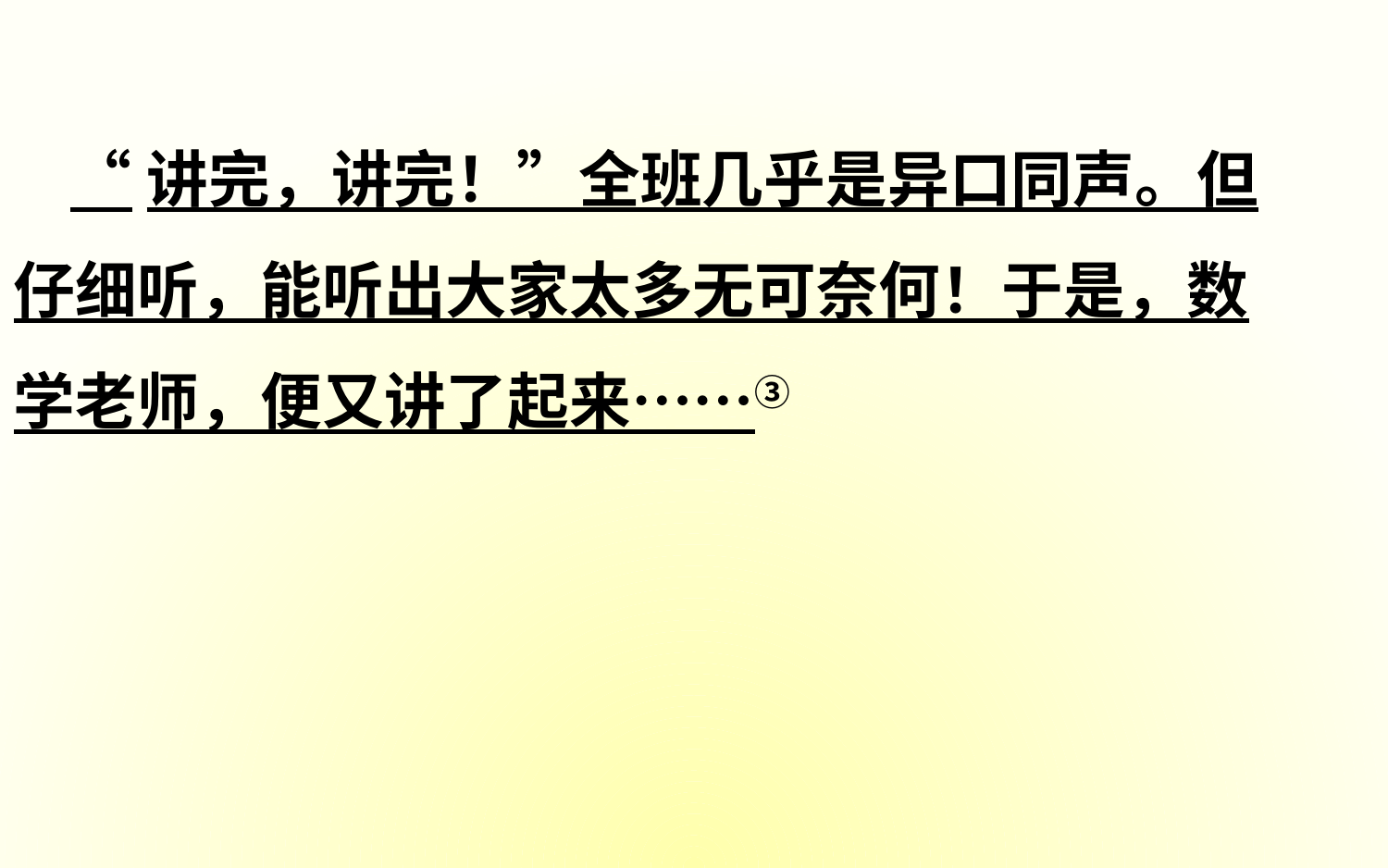

“讲完，讲完！”全班几乎是异口同声。但仔细听，能听出大家太多无可奈何！于是，数学老师，便又讲了起来……③